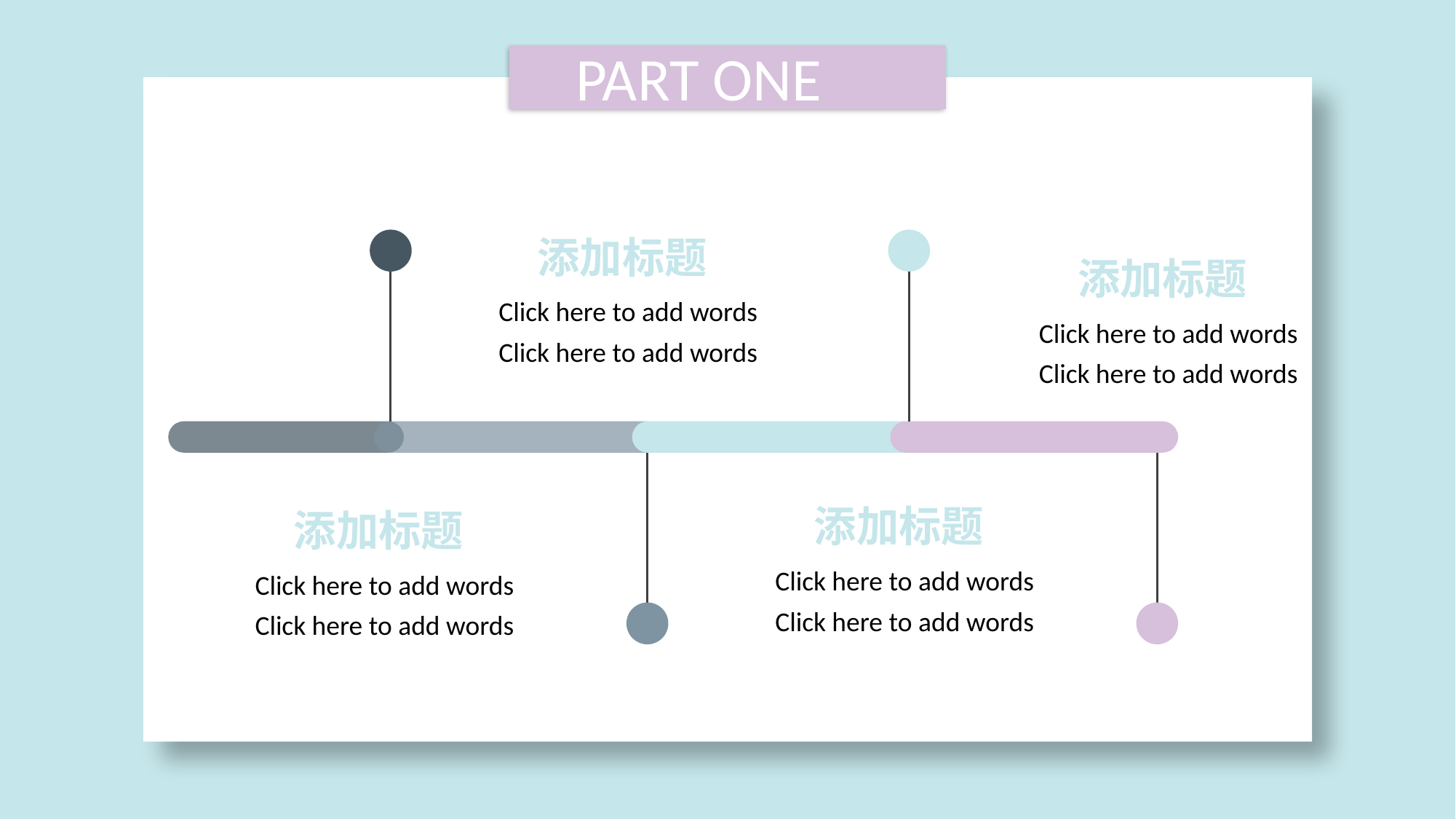

PART ONE

添加标题

添加标题
Click here to add words
Click here to add words
Click here to add words
Click here to add words

添加标题
添加标题
Click here to add words
Click here to add words
Click here to add words
Click here to add words